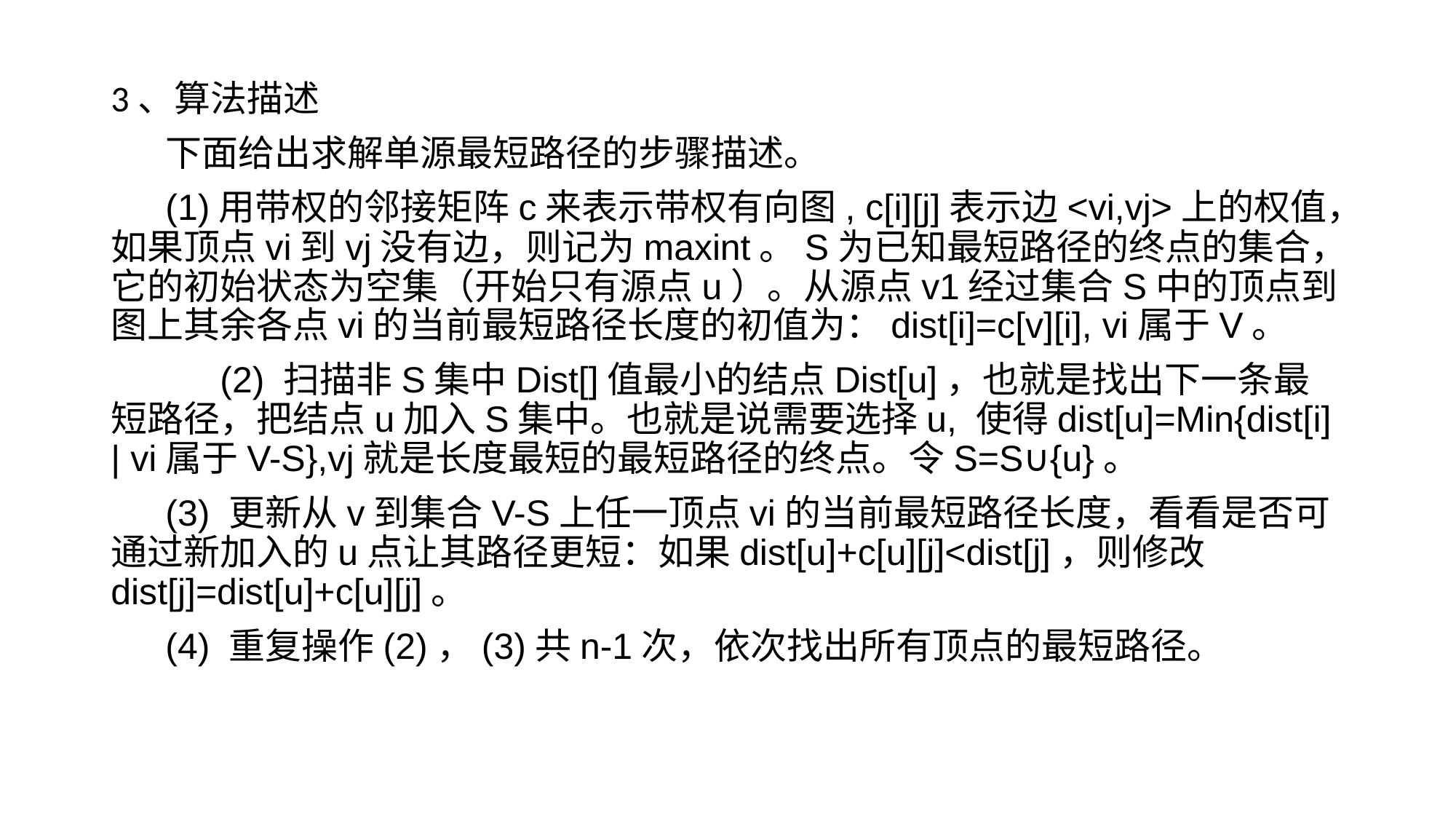

3、算法描述
下面给出求解单源最短路径的步骤描述。
(1)用带权的邻接矩阵c来表示带权有向图, c[i][j]表示边<vi,vj>上的权值，如果顶点vi到vj没有边，则记为maxint。S为已知最短路径的终点的集合，它的初始状态为空集（开始只有源点u）。从源点v1经过集合S中的顶点到图上其余各点vi的当前最短路径长度的初值为：dist[i]=c[v][i], vi属于V。
 	(2) 扫描非S集中Dist[]值最小的结点Dist[u]，也就是找出下一条最短路径，把结点u加入S集中。也就是说需要选择u, 使得dist[u]=Min{dist[i] | vi属于V-S},vj就是长度最短的最短路径的终点。令S=S∪{u}。
(3) 更新从v到集合V-S上任一顶点vi的当前最短路径长度，看看是否可通过新加入的u点让其路径更短：如果dist[u]+c[u][j]<dist[j]，则修改dist[j]=dist[u]+c[u][j]。
(4) 重复操作(2)，(3)共n-1次，依次找出所有顶点的最短路径。